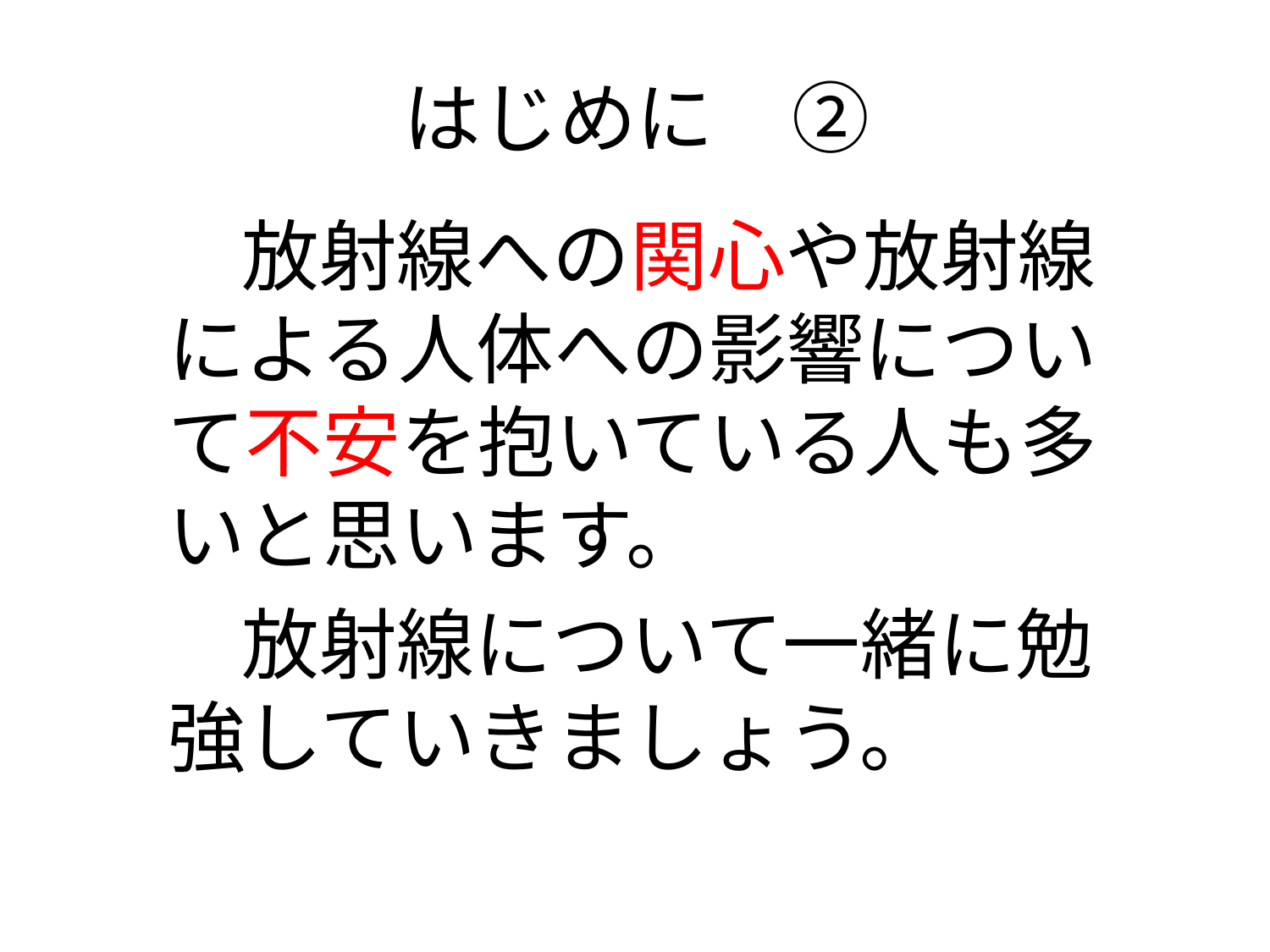

# はじめに　②
放射線への関心や放射線による人体への影響について不安を抱いている人も多いと思います。
放射線について一緒に勉強していきましょう。